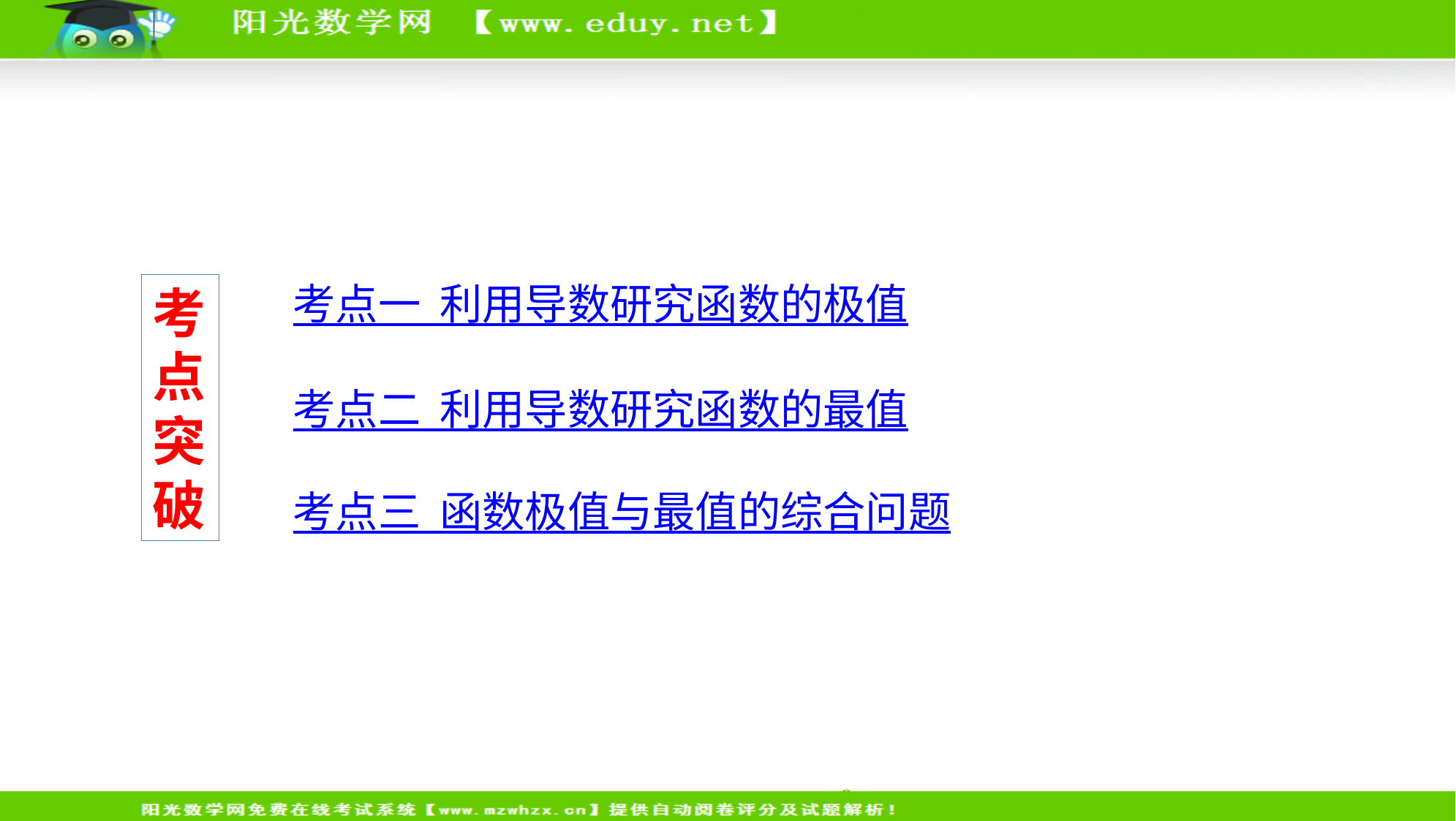

考点一  利用导数研究函数的极值
考点突破
考点二  利用导数研究函数的最值
考点三  函数极值与最值的综合问题